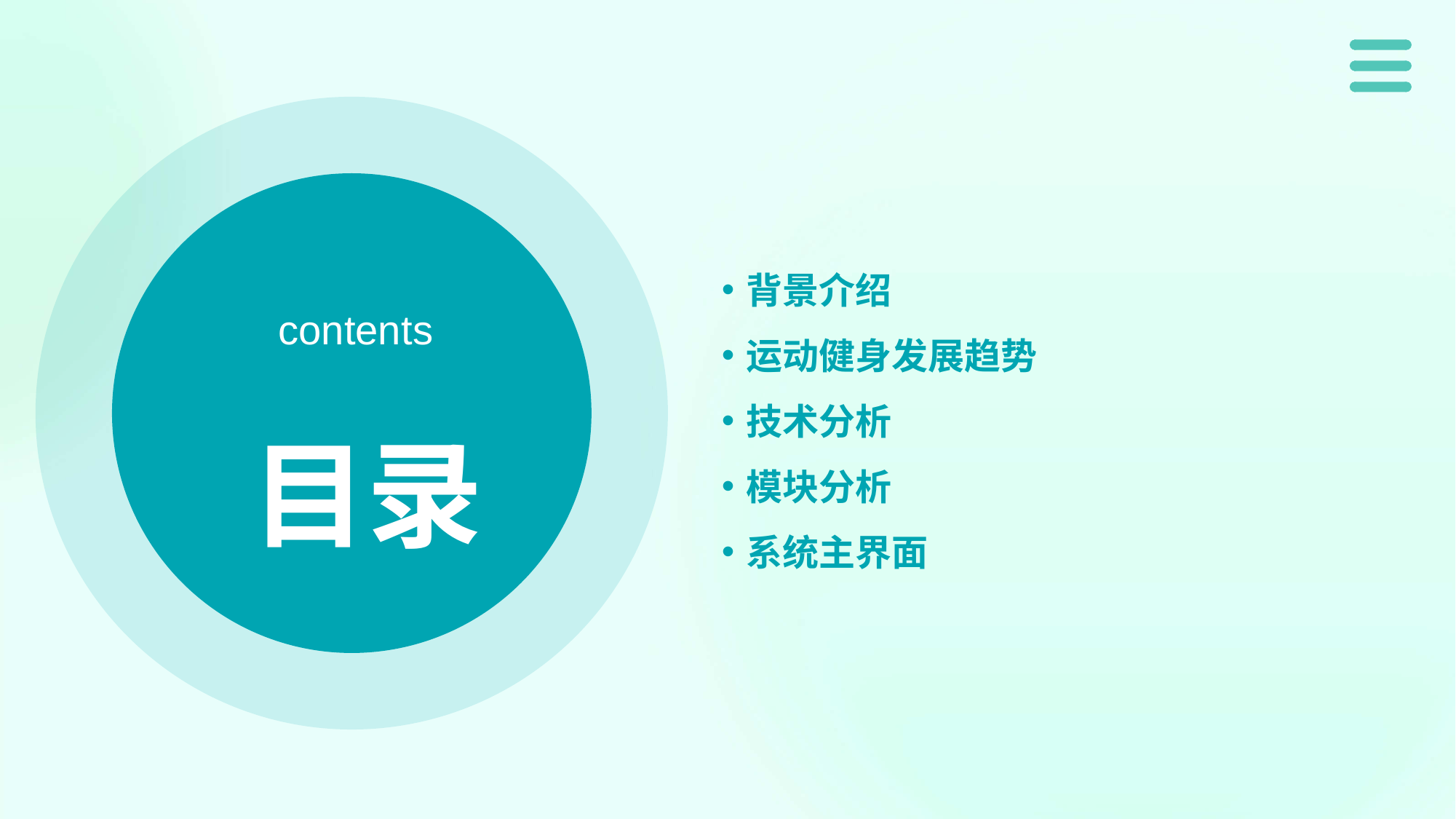

背景介绍
运动健身发展趋势
技术分析
模块分析
系统主界面

contents
目录